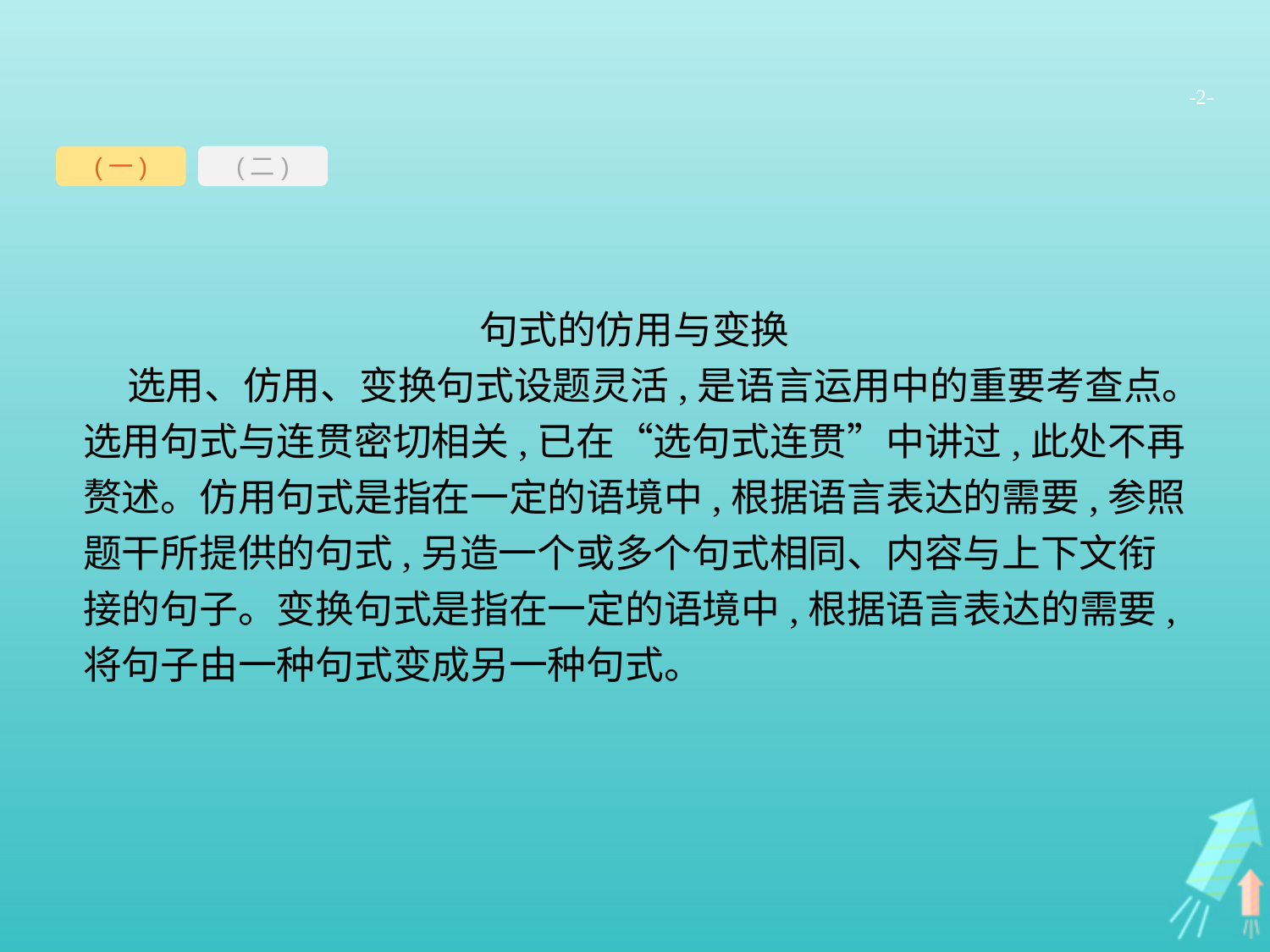

-2-
(一)
(二)
句式的仿用与变换
    选用、仿用、变换句式设题灵活,是语言运用中的重要考查点。选用句式与连贯密切相关,已在“选句式连贯”中讲过,此处不再赘述。仿用句式是指在一定的语境中,根据语言表达的需要,参照题干所提供的句式,另造一个或多个句式相同、内容与上下文衔接的句子。变换句式是指在一定的语境中,根据语言表达的需要,将句子由一种句式变成另一种句式。